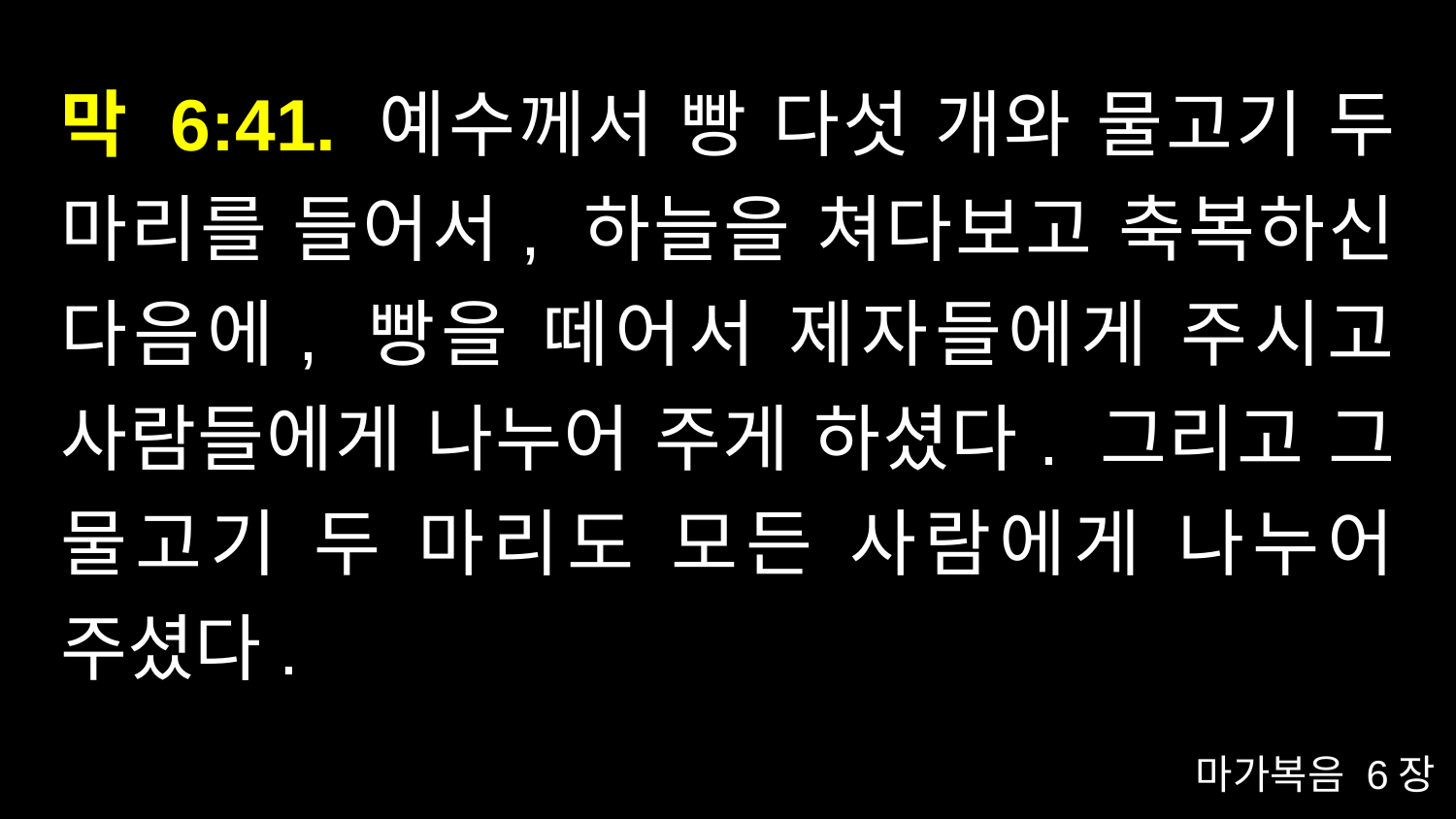

# 막 6:41. 예수께서 빵 다섯 개와 물고기 두 마리를 들어서, 하늘을 쳐다보고 축복하신 다음에, 빵을 떼어서 제자들에게 주시고 사람들에게 나누어 주게 하셨다. 그리고 그 물고기 두 마리도 모든 사람에게 나누어 주셨다.
마가복음 6장